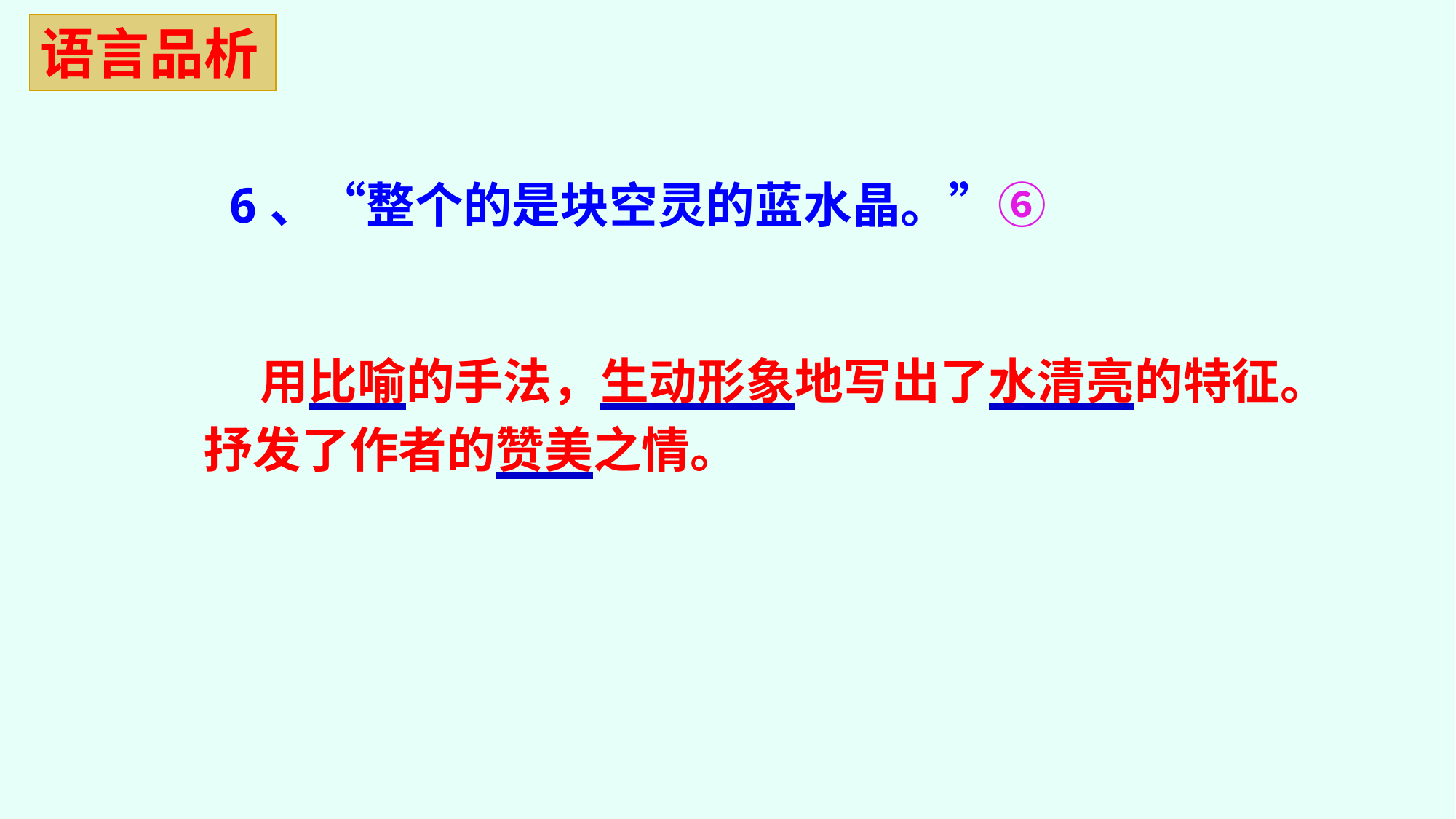

语言品析
6、“整个的是块空灵的蓝水晶。”⑥
    用比喻的手法，生动形象地写出了水清亮的特征。抒发了作者的赞美之情。